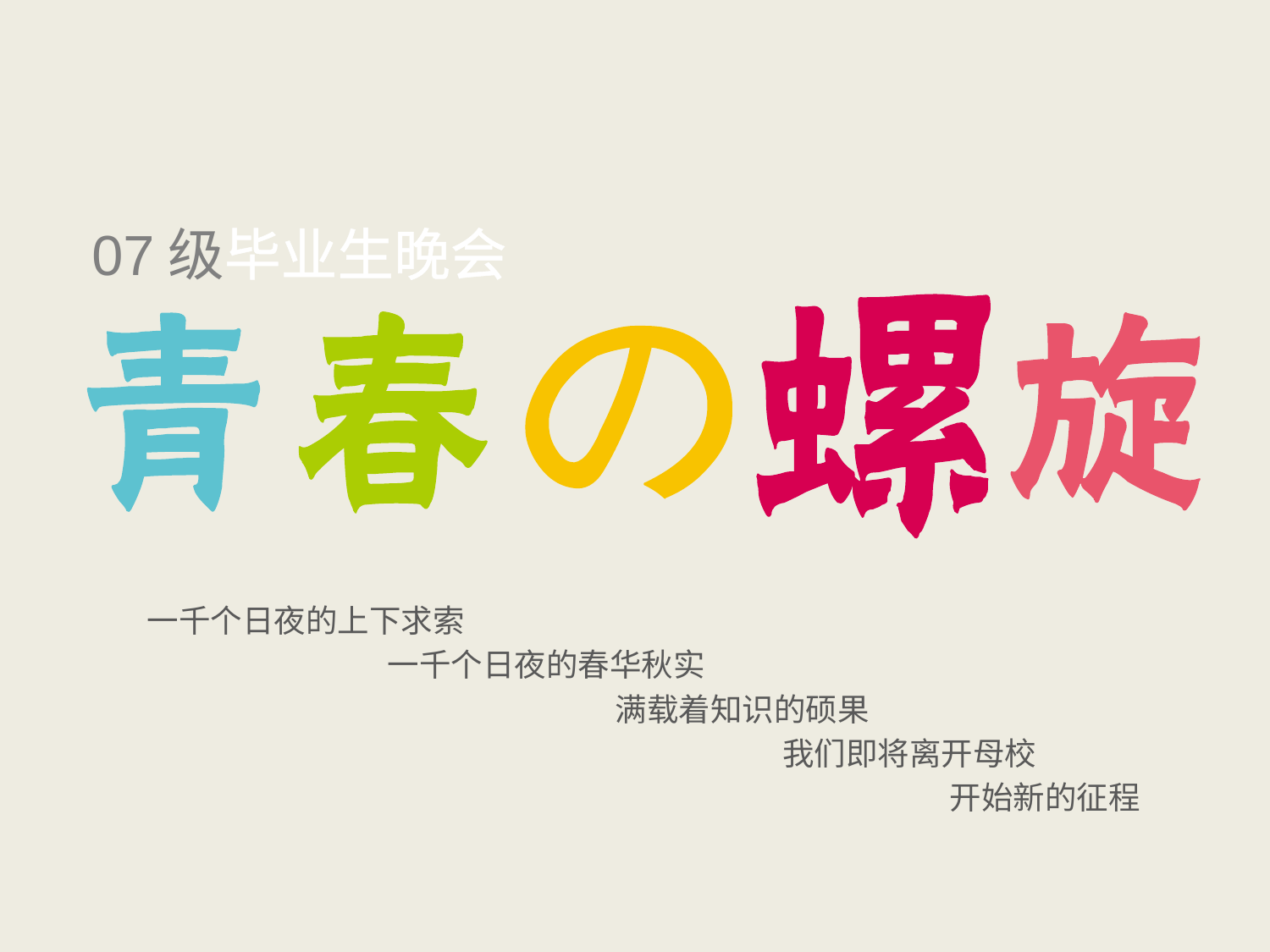

07级毕业生晚会

 一千个日夜的上下求索
 一千个日夜的春华秋实
满载着知识的硕果
我们即将离开母校
开始新的征程